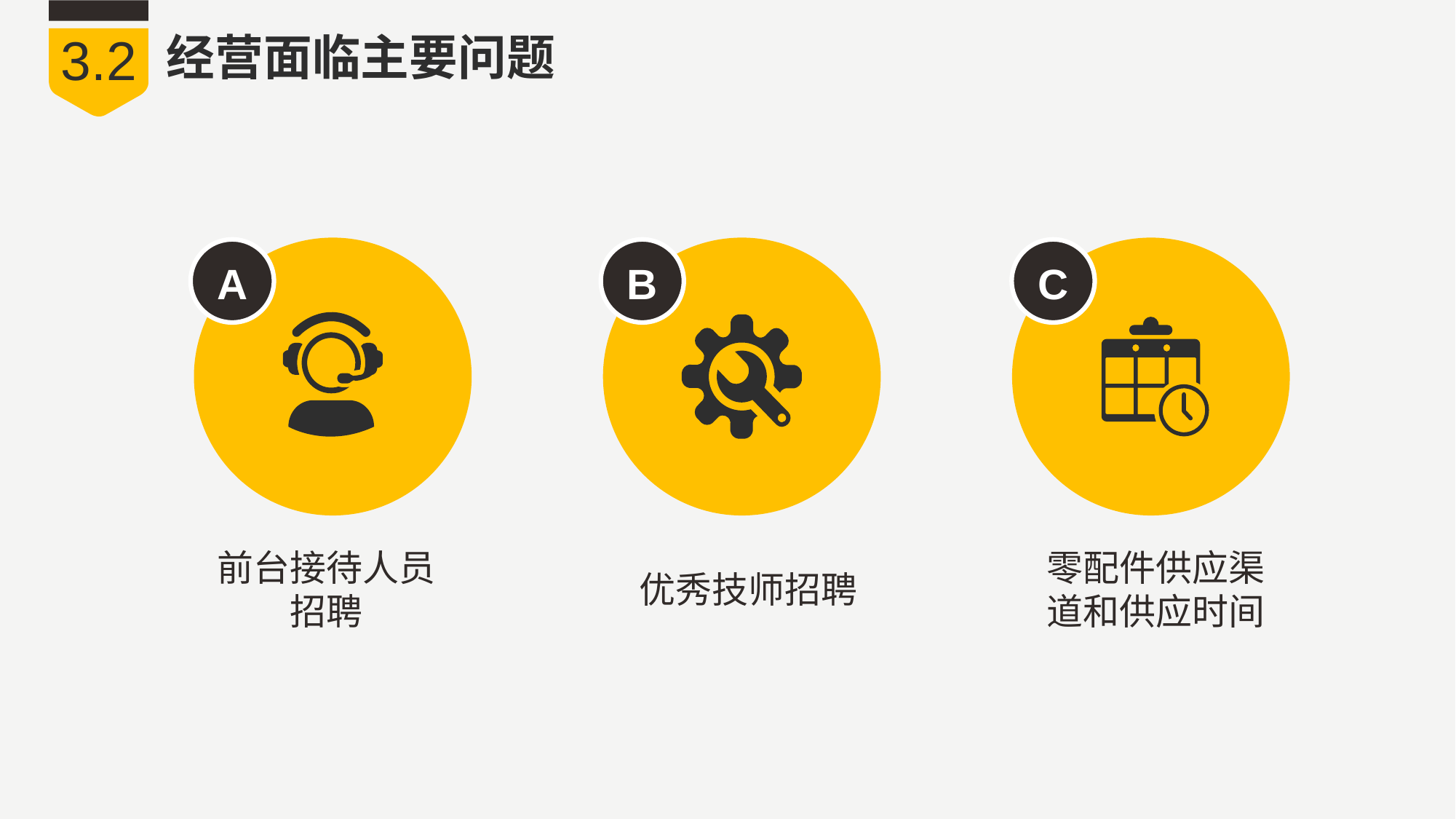

3.2
经营面临主要问题

A

前台接待人员招聘

B

优秀技师招聘

C

零配件供应渠道和供应时间